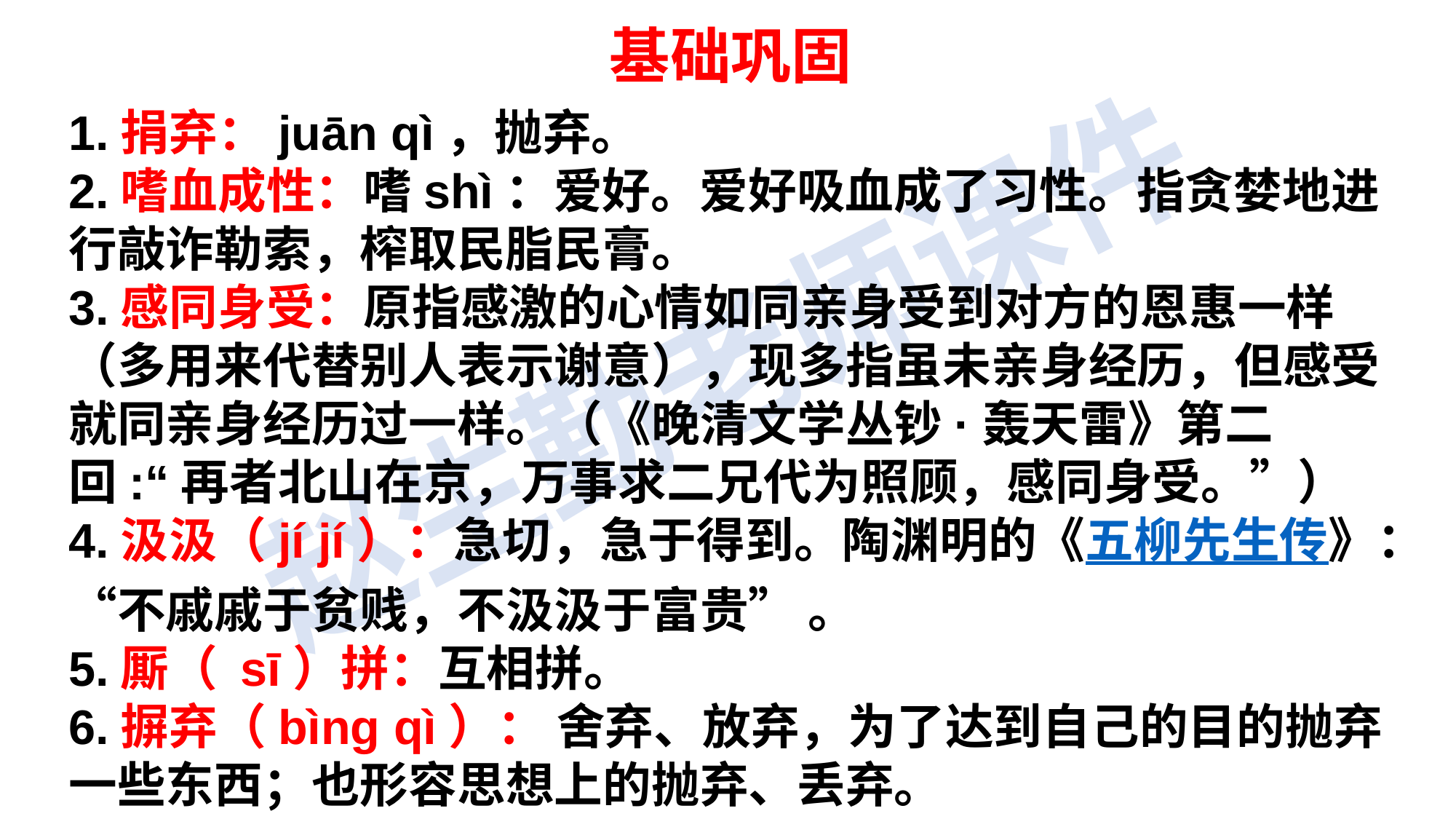

基础巩固
1.捐弃：juān qì，抛弃。
2.嗜血成性：嗜shì：爱好。爱好吸血成了习性。指贪婪地进行敲诈勒索，榨取民脂民膏。
3.感同身受：原指感激的心情如同亲身受到对方的恩惠一样（多用来代替别人表示谢意），现多指虽未亲身经历，但感受就同亲身经历过一样。（《晚清文学丛钞·轰天雷》第二回:“再者北山在京，万事求二兄代为照顾，感同身受。”）
4.汲汲（jí jí）：急切，急于得到。陶渊明的《五柳先生传》：“不戚戚于贫贱，不汲汲于富贵” 。
5.厮（ sī）拼：互相拼。
6.摒弃（bìng qì）： 舍弃、放弃，为了达到自己的目的抛弃一些东西；也形容思想上的抛弃、丢弃。